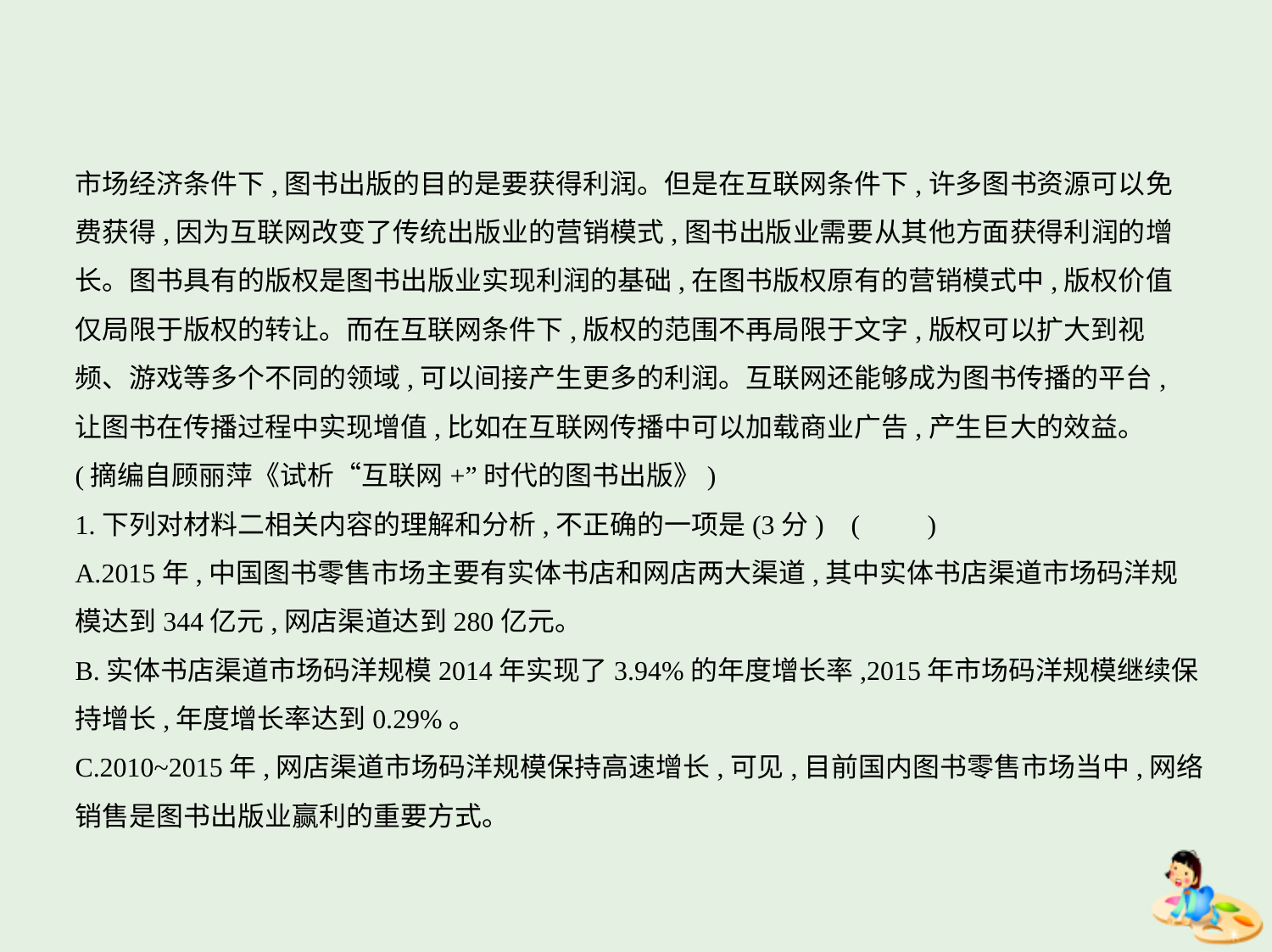

市场经济条件下,图书出版的目的是要获得利润。但是在互联网条件下,许多图书资源可以免
费获得,因为互联网改变了传统出版业的营销模式,图书出版业需要从其他方面获得利润的增
长。图书具有的版权是图书出版业实现利润的基础,在图书版权原有的营销模式中,版权价值
仅局限于版权的转让。而在互联网条件下,版权的范围不再局限于文字,版权可以扩大到视
频、游戏等多个不同的领域,可以间接产生更多的利润。互联网还能够成为图书传播的平台,
让图书在传播过程中实现增值,比如在互联网传播中可以加载商业广告,产生巨大的效益。
(摘编自顾丽萍《试析“互联网+”时代的图书出版》)
1.下列对材料二相关内容的理解和分析,不正确的一项是(3分) (　　)
A.2015年,中国图书零售市场主要有实体书店和网店两大渠道,其中实体书店渠道市场码洋规
模达到344亿元,网店渠道达到280亿元。
B.实体书店渠道市场码洋规模2014年实现了3.94%的年度增长率,2015年市场码洋规模继续保
持增长,年度增长率达到0.29%。
C.2010~2015年,网店渠道市场码洋规模保持高速增长,可见,目前国内图书零售市场当中,网络
销售是图书出版业赢利的重要方式。